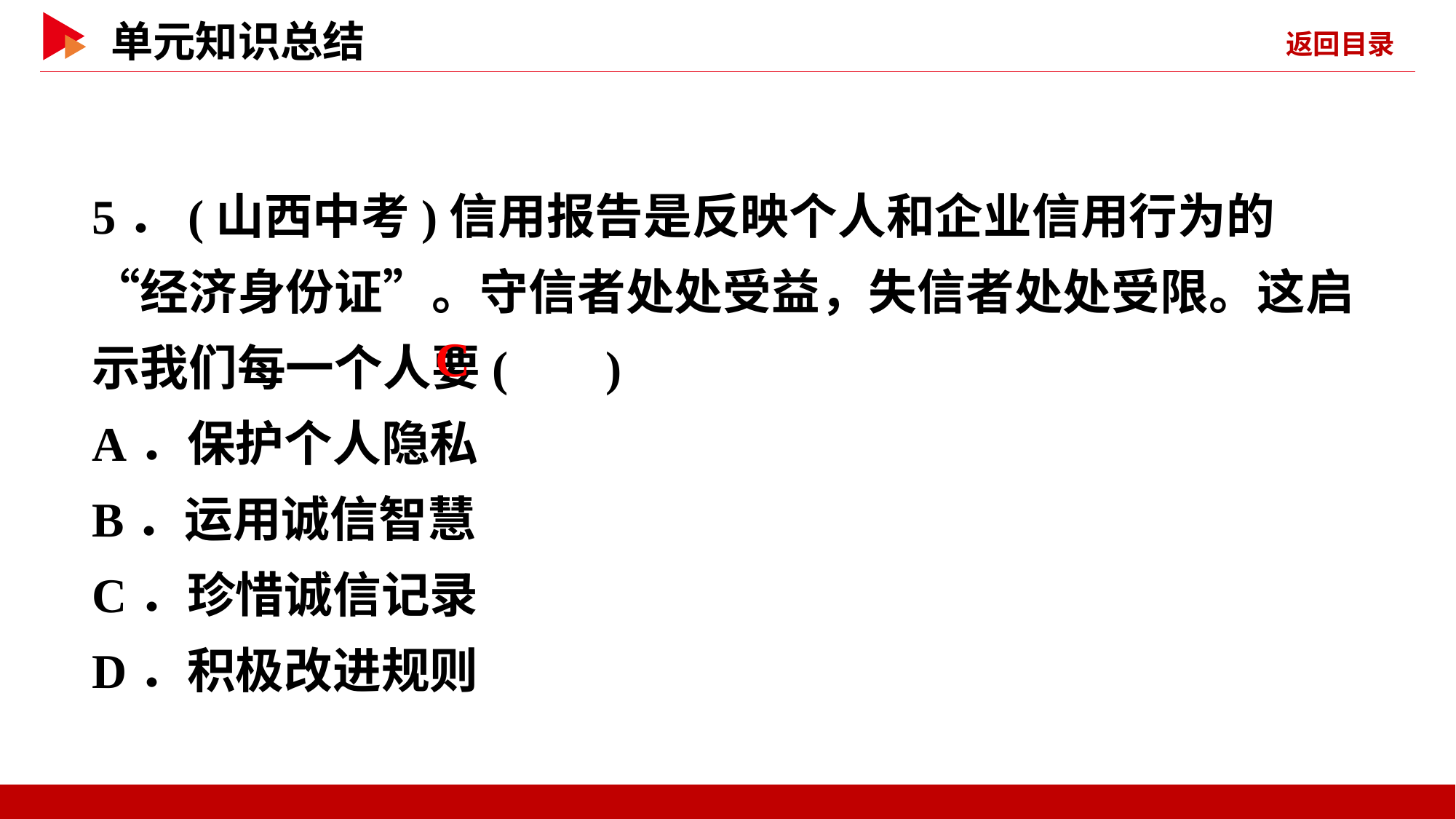

5．(山西中考)信用报告是反映个人和企业信用行为的“经济身份证”。守信者处处受益，失信者处处受限。这启示我们每一个人要(        )
A．保护个人隐私
B．运用诚信智慧
C．珍惜诚信记录
D．积极改进规则
   C